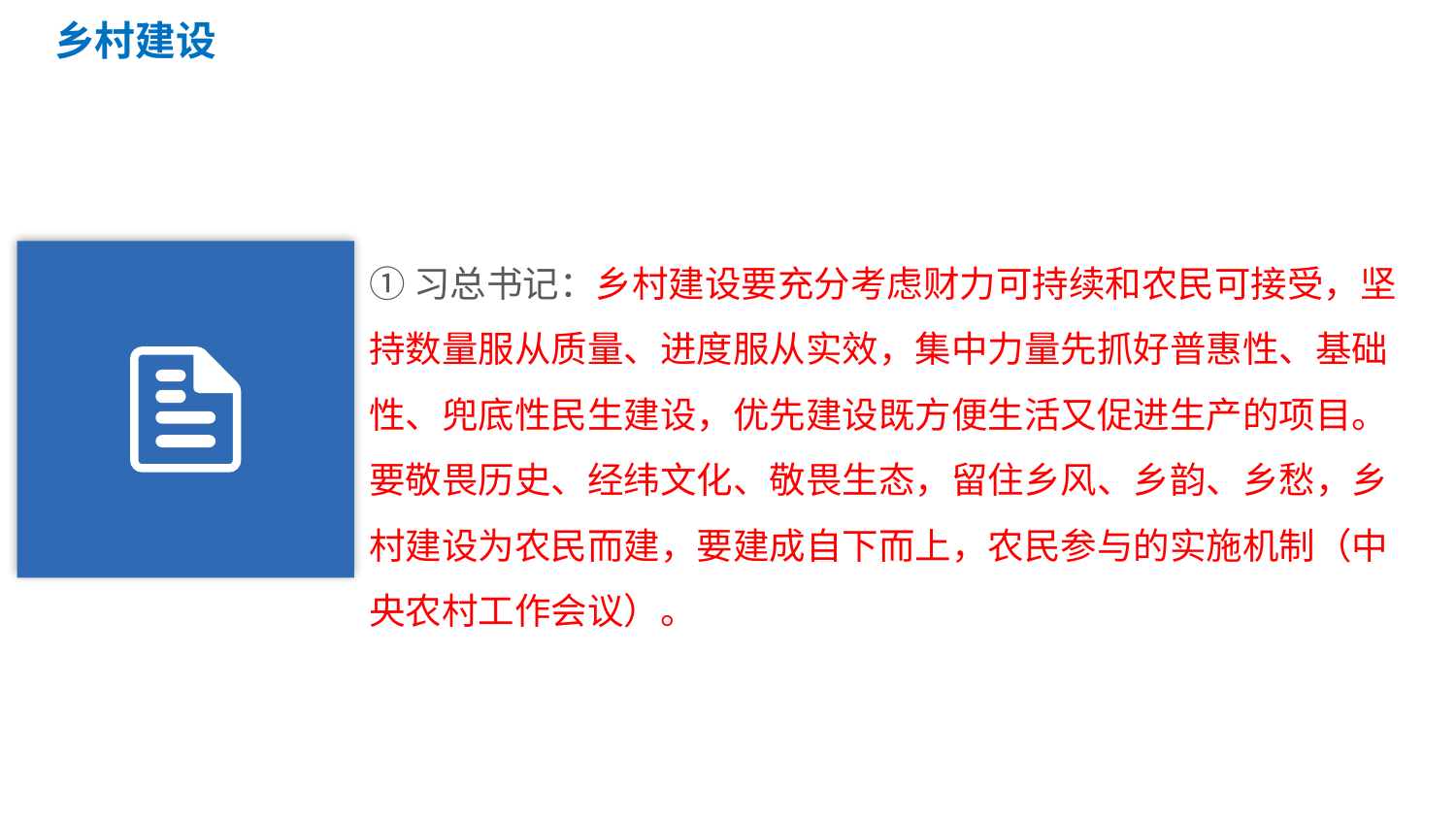

乡村建设
# ①习总书记：乡村建设要充分考虑财力可持续和农民可接受，坚持数量服从质量、进度服从实效，集中力量先抓好普惠性、基础性、兜底性民生建设，优先建设既方便生活又促进生产的项目。要敬畏历史、经纬文化、敬畏生态，留住乡风、乡韵、乡愁，乡村建设为农民而建，要建成自下而上，农民参与的实施机制（中央农村工作会议）。